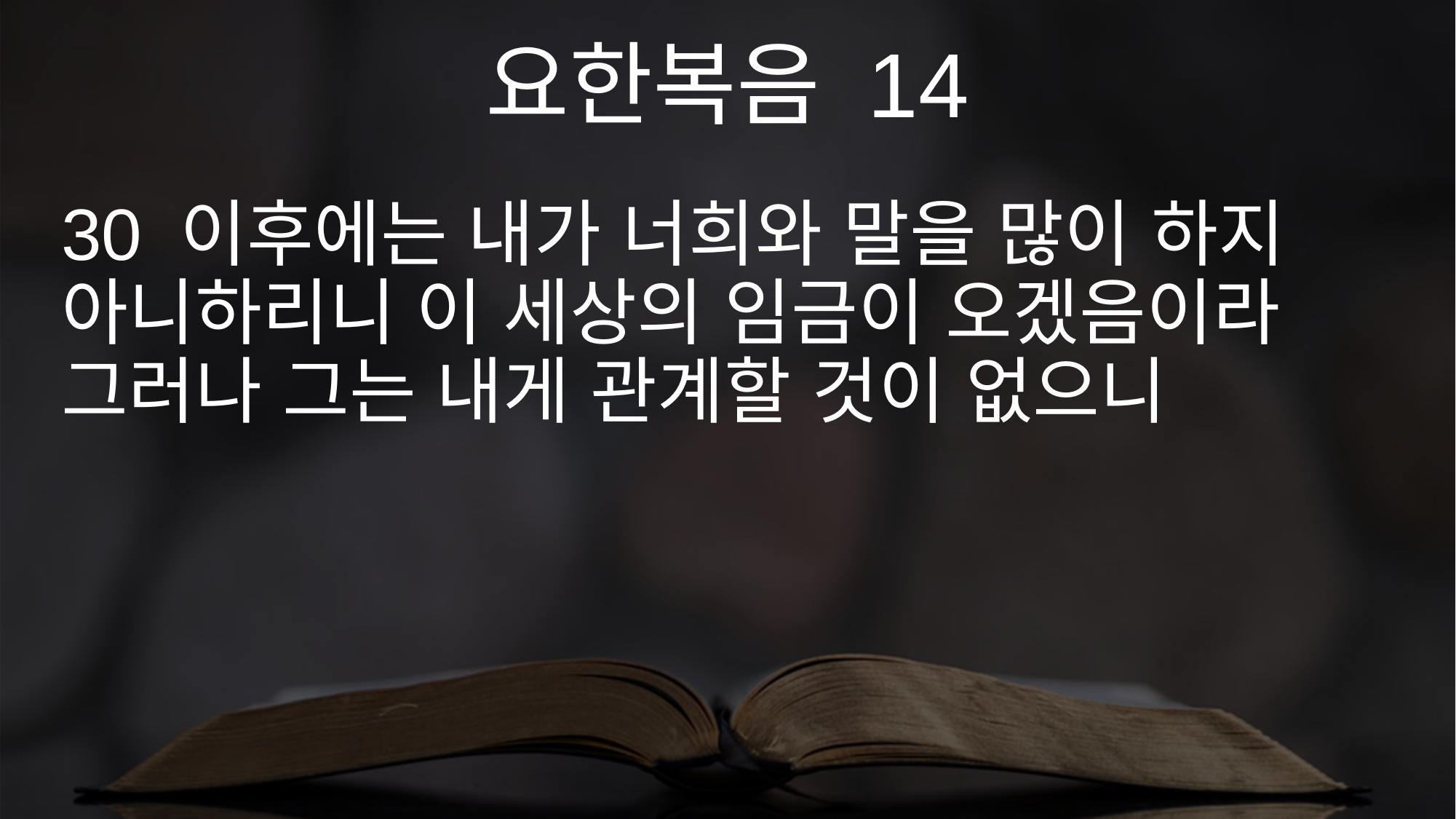

요한복음 14
30 이후에는 내가 너희와 말을 많이 하지 아니하리니 이 세상의 임금이 오겠음이라 그러나 그는 내게 관계할 것이 없으니